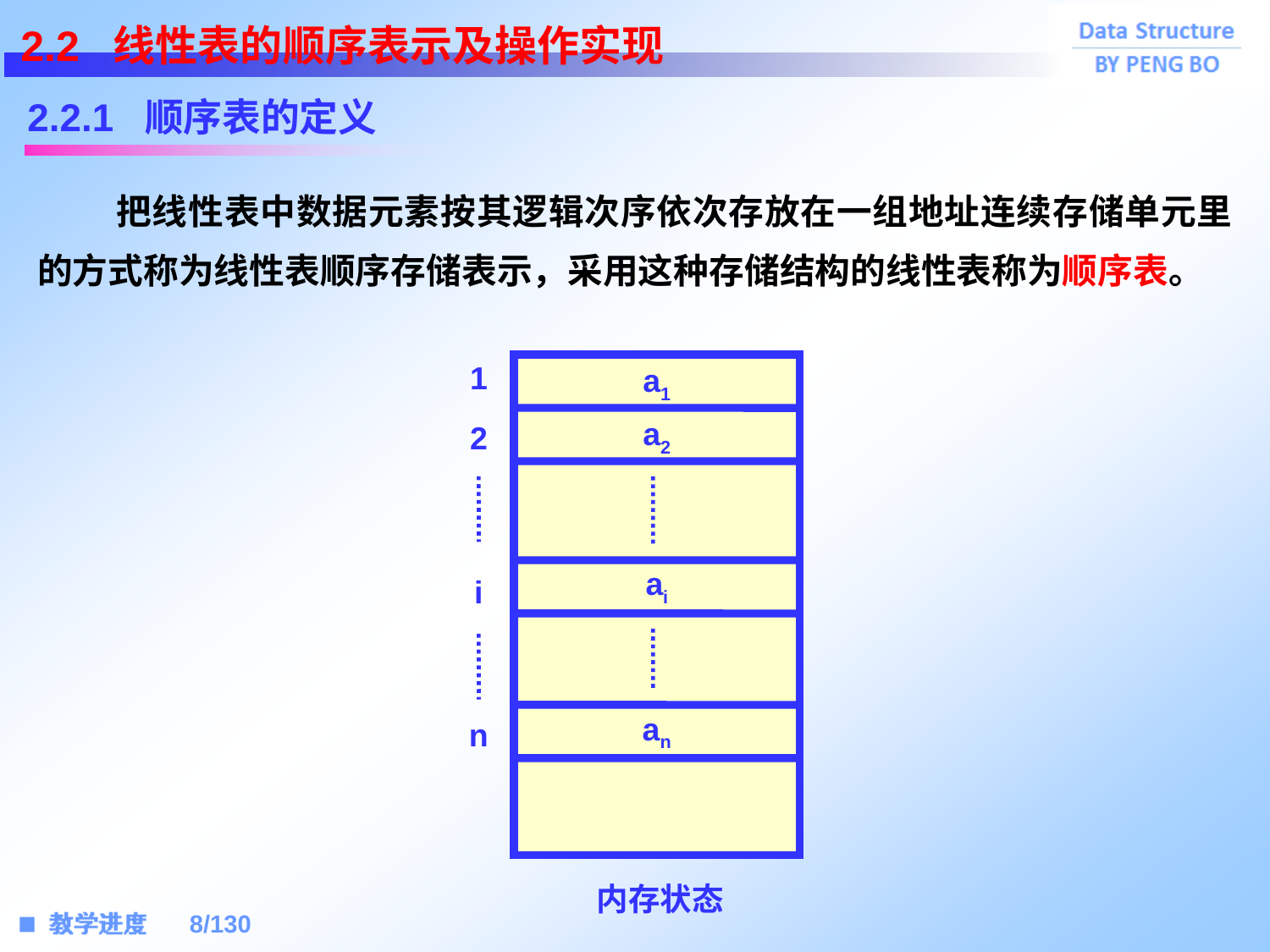

2.2  线性表的顺序表示及操作实现

2.2.1  顺序表的定义

        把线性表中数据元素按其逻辑次序依次存放在一组地址连续存储单元里的方式称为线性表顺序存储表示，采用这种存储结构的线性表称为顺序表。
1
a1

a2

ai

an

内存状态
2

i

n